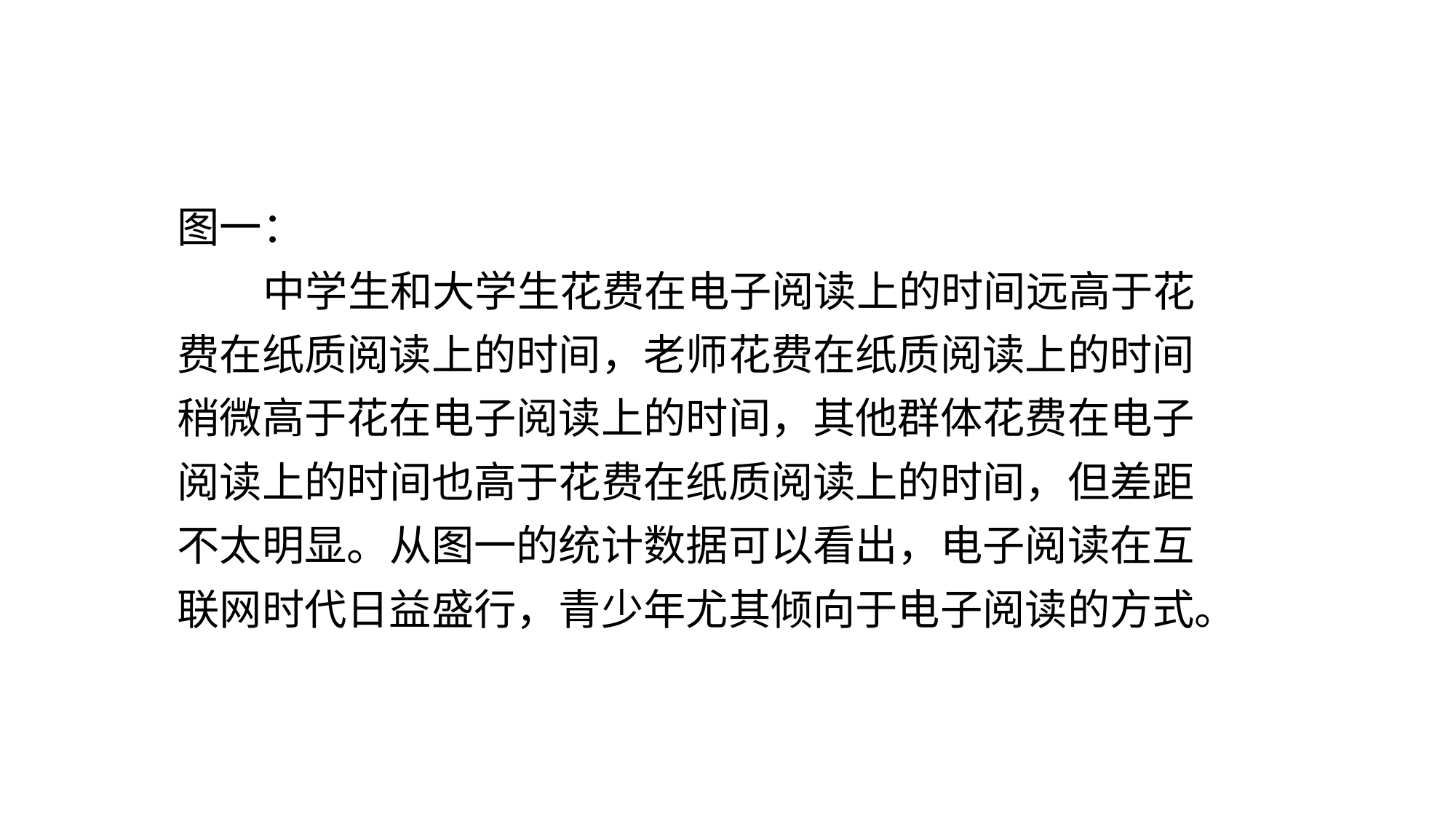

图一：
        中学生和大学生花费在电子阅读上的时间远高于花费在纸质阅读上的时间，老师花费在纸质阅读上的时间稍微高于花在电子阅读上的时间，其他群体花费在电子阅读上的时间也高于花费在纸质阅读上的时间，但差距不太明显。从图一的统计数据可以看出，电子阅读在互联网时代日益盛行，青少年尤其倾向于电子阅读的方式。